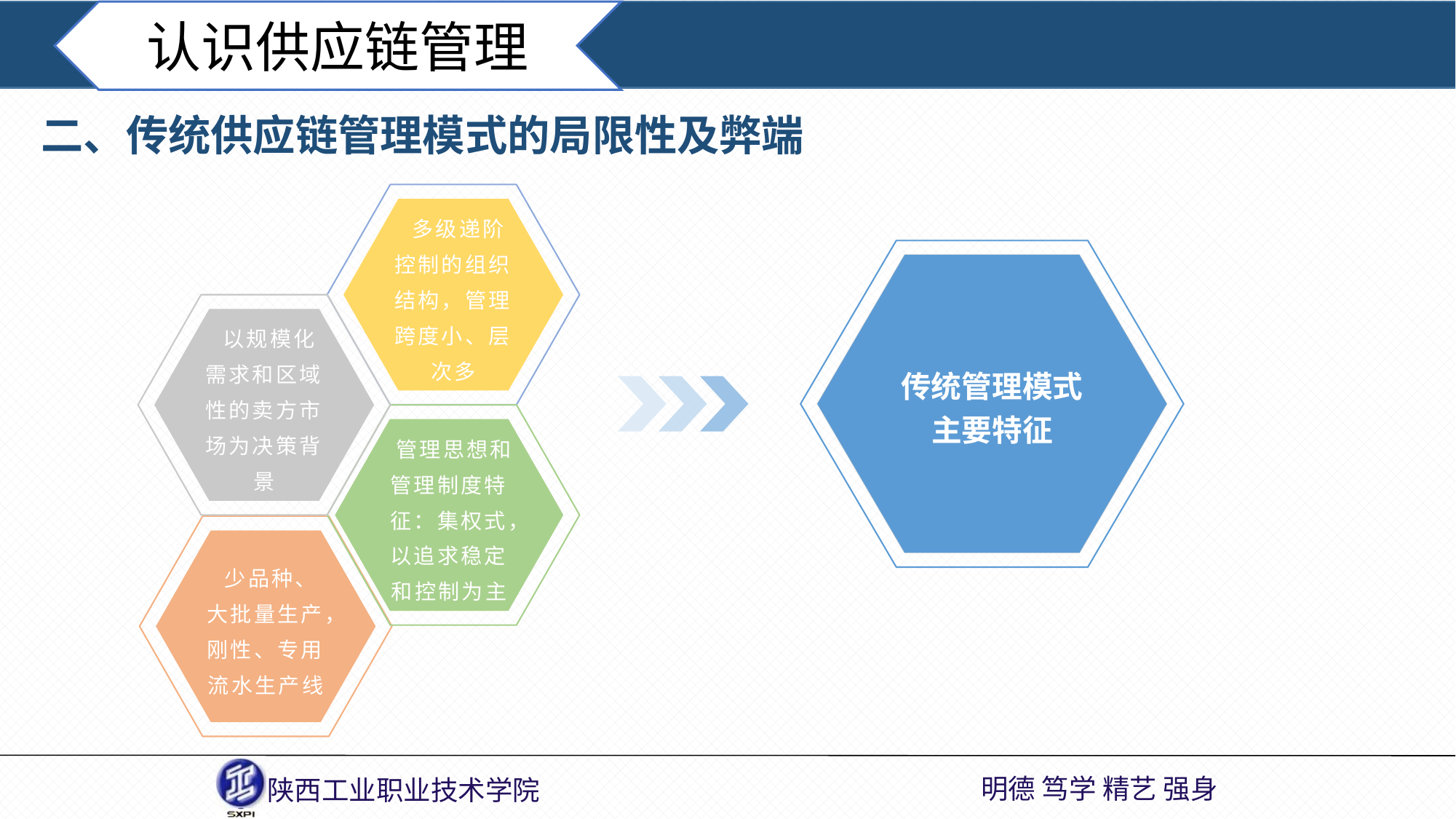

认识供应链管理
二、传统供应链管理模式的局限性及弊端

 多级递阶控制的组织结构，管理跨度小、层次多

传统管理模式主要特征

 以规模化需求和区域性的卖方市场为决策背景

 管理思想和管理制度特征：集权式，以追求稳定和控制为主

 少品种、大批量生产，刚性、专用流水生产线